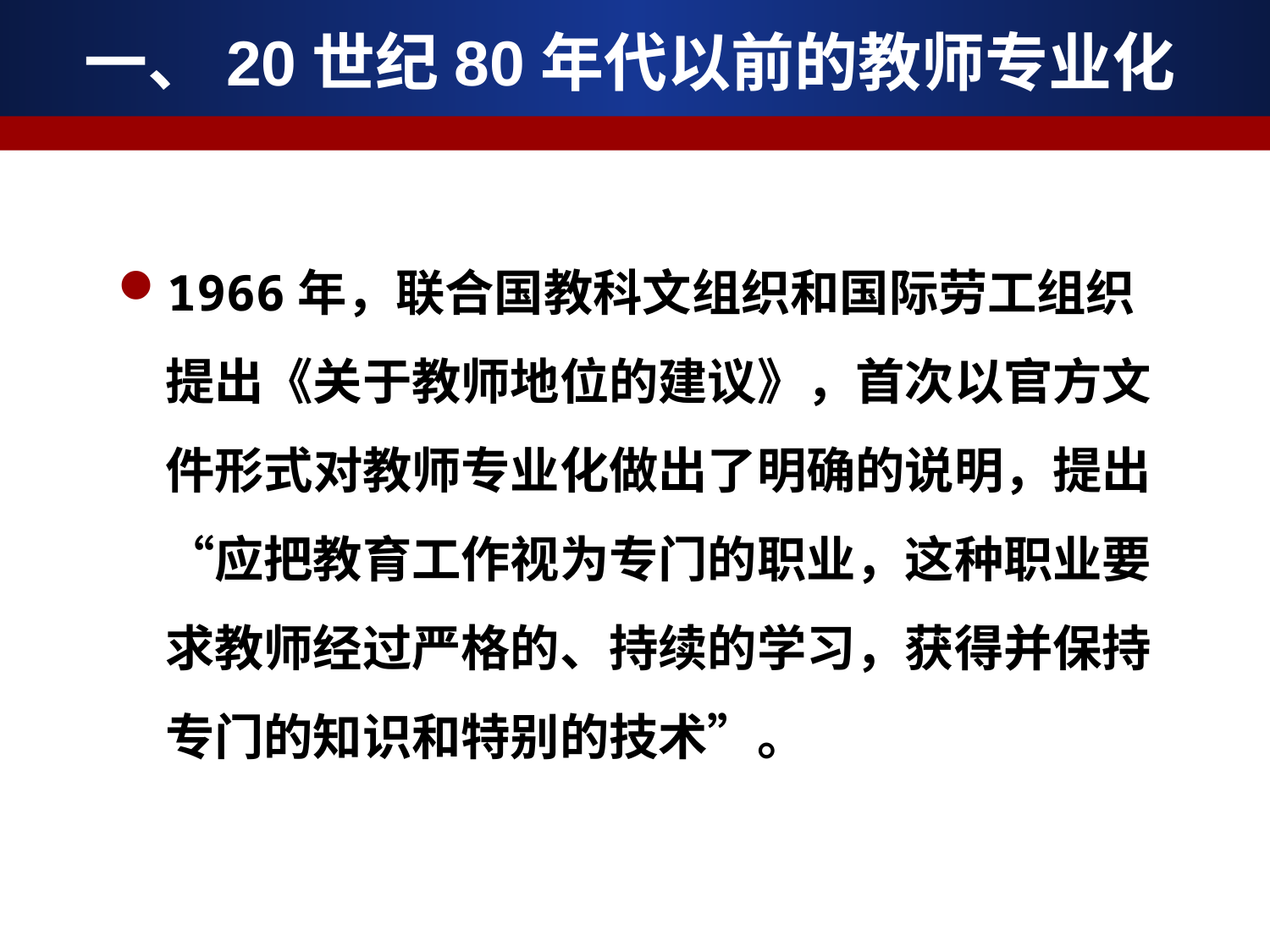

# 一、20世纪80年代以前的教师专业化
1966年，联合国教科文组织和国际劳工组织提出《关于教师地位的建议》，首次以官方文件形式对教师专业化做出了明确的说明，提出“应把教育工作视为专门的职业，这种职业要求教师经过严格的、持续的学习，获得并保持专门的知识和特别的技术”。